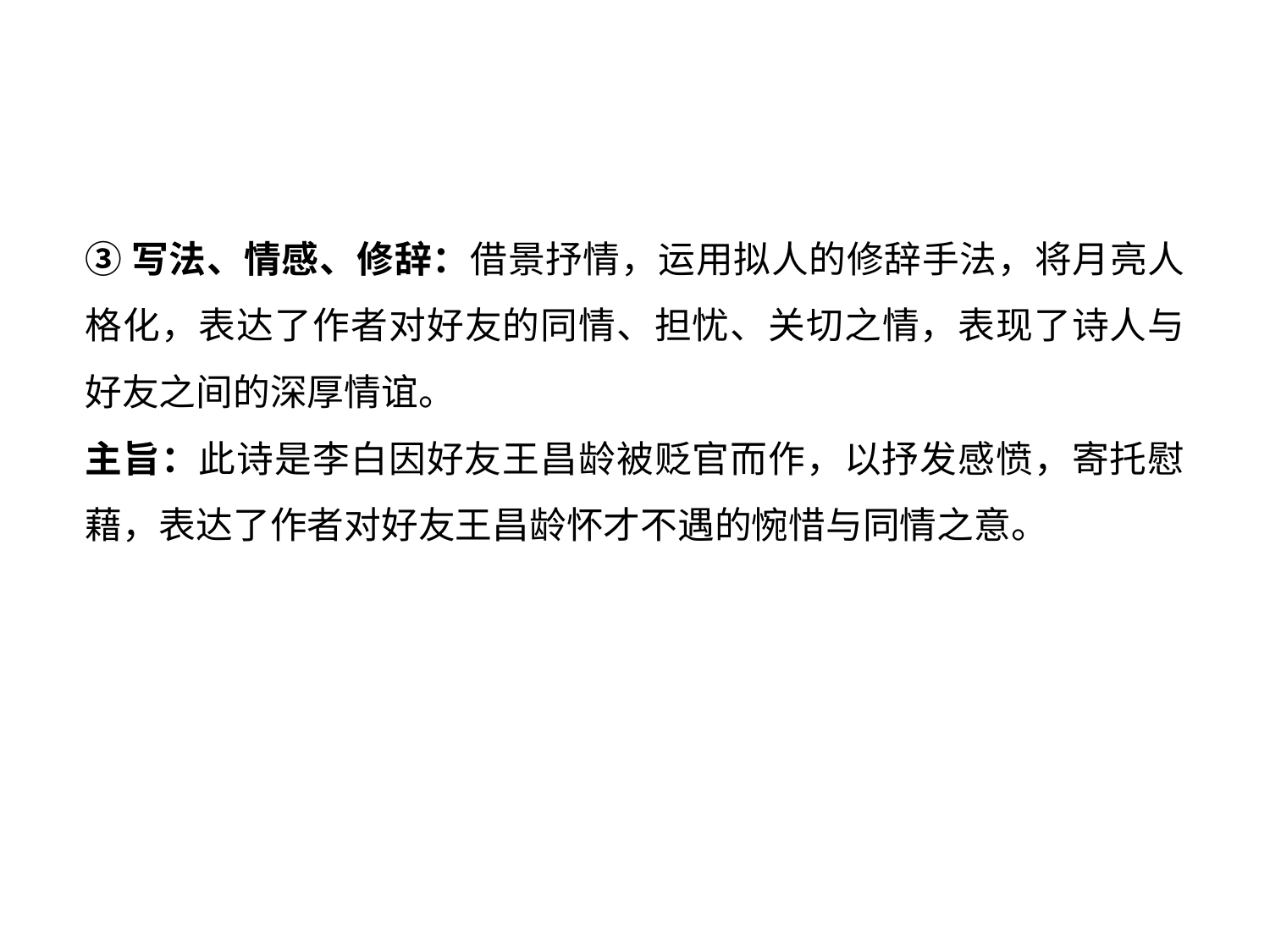

③写法、情感、修辞：借景抒情，运用拟人的修辞手法，将月亮人格化，表达了作者对好友的同情、担忧、关切之情，表现了诗人与好友之间的深厚情谊。
主旨：此诗是李白因好友王昌龄被贬官而作，以抒发感愤，寄托慰藉，表达了作者对好友王昌龄怀才不遇的惋惜与同情之意。